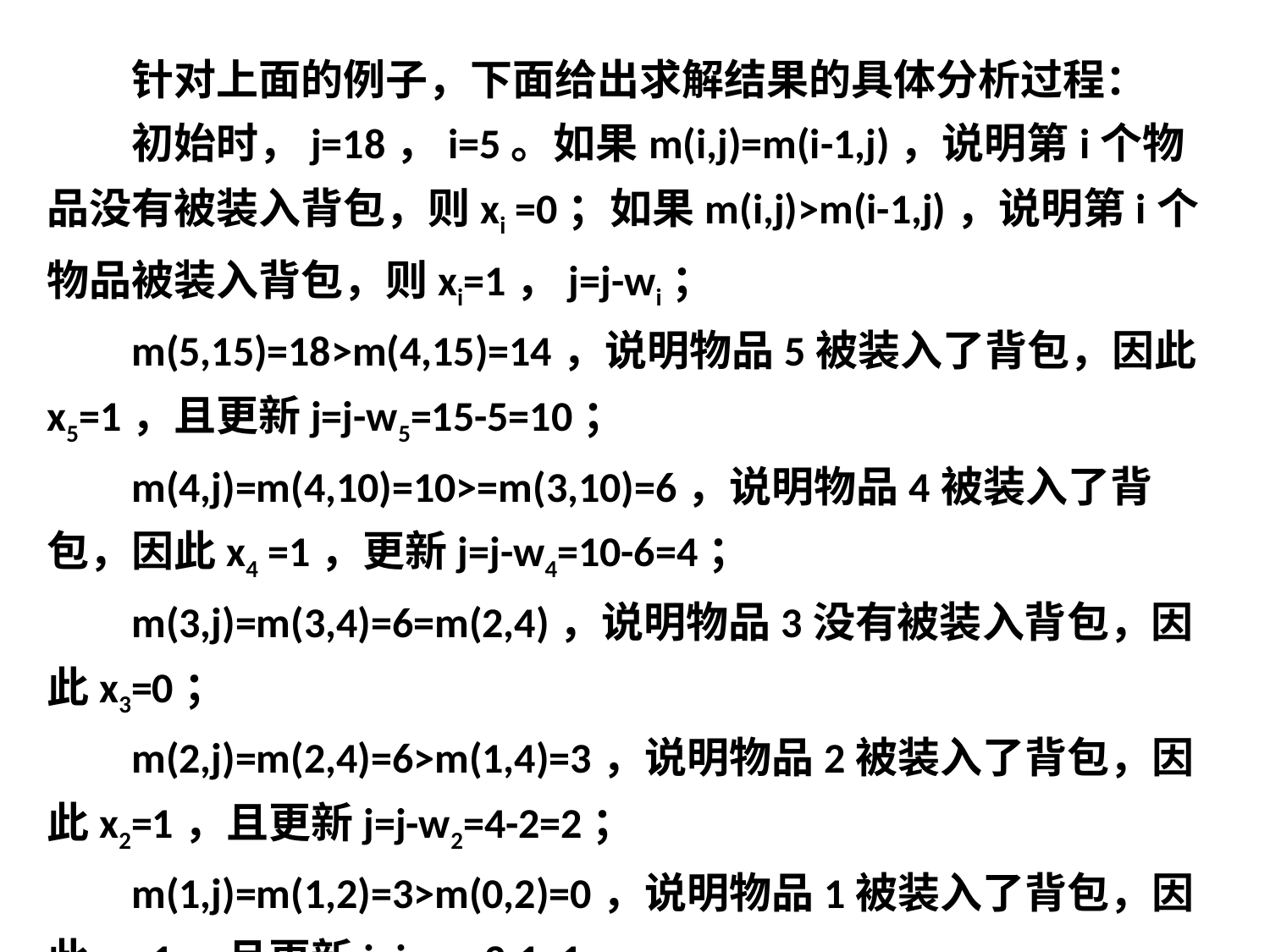

针对上面的例子，下面给出求解结果的具体分析过程：
初始时，j=18，i=5。如果m(i,j)=m(i-1,j)，说明第i个物品没有被装入背包，则xi =0；如果m(i,j)>m(i-1,j)，说明第i个物品被装入背包，则xi=1，j=j-wi；
m(5,15)=18>m(4,15)=14，说明物品5被装入了背包，因此x5=1，且更新j=j-w5=15-5=10；
m(4,j)=m(4,10)=10>=m(3,10)=6，说明物品4被装入了背包，因此x4 =1，更新j=j-w4=10-6=4；
m(3,j)=m(3,4)=6=m(2,4)，说明物品3没有被装入背包，因此x3=0；
m(2,j)=m(2,4)=6>m(1,4)=3，说明物品2被装入了背包，因此x2=1，且更新j=j-w2=4-2=2；
m(1,j)=m(1,2)=3>m(0,2)=0，说明物品1被装入了背包，因此x1=1，且更新j=j-w1=2-1=1。